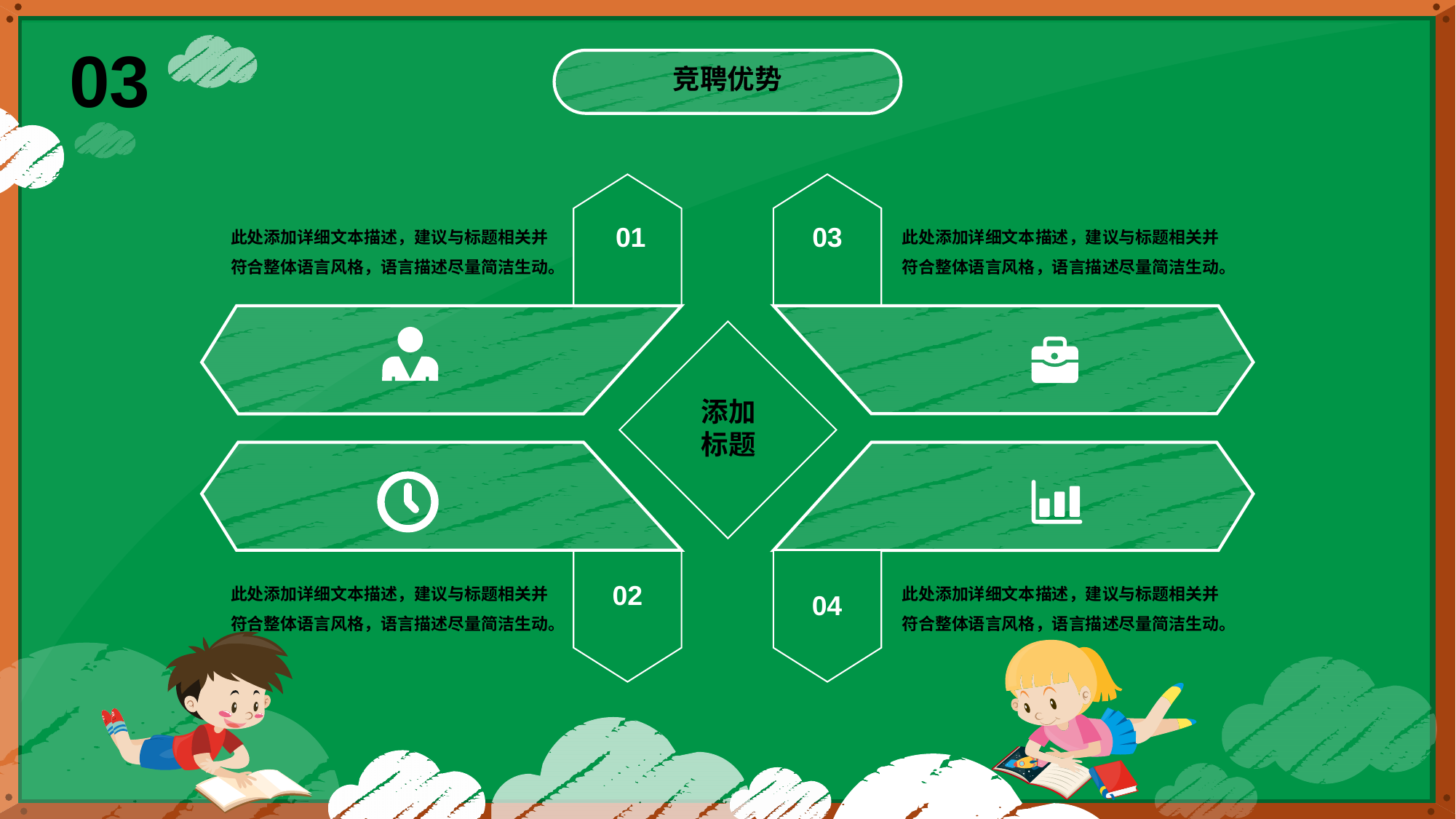

03

竞聘优势
目录

幼儿园竞聘
此处添加详细文本描述，建议与标题相关并符合整体语言风格，语言描述尽量简洁生动。
此处添加详细文本描述，建议与标题相关并符合整体语言风格，语言描述尽量简洁生动。
01
03

添加
标题

此处添加详细文本描述，建议与标题相关并符合整体语言风格，语言描述尽量简洁生动。
此处添加详细文本描述，建议与标题相关并符合整体语言风格，语言描述尽量简洁生动。
02
04